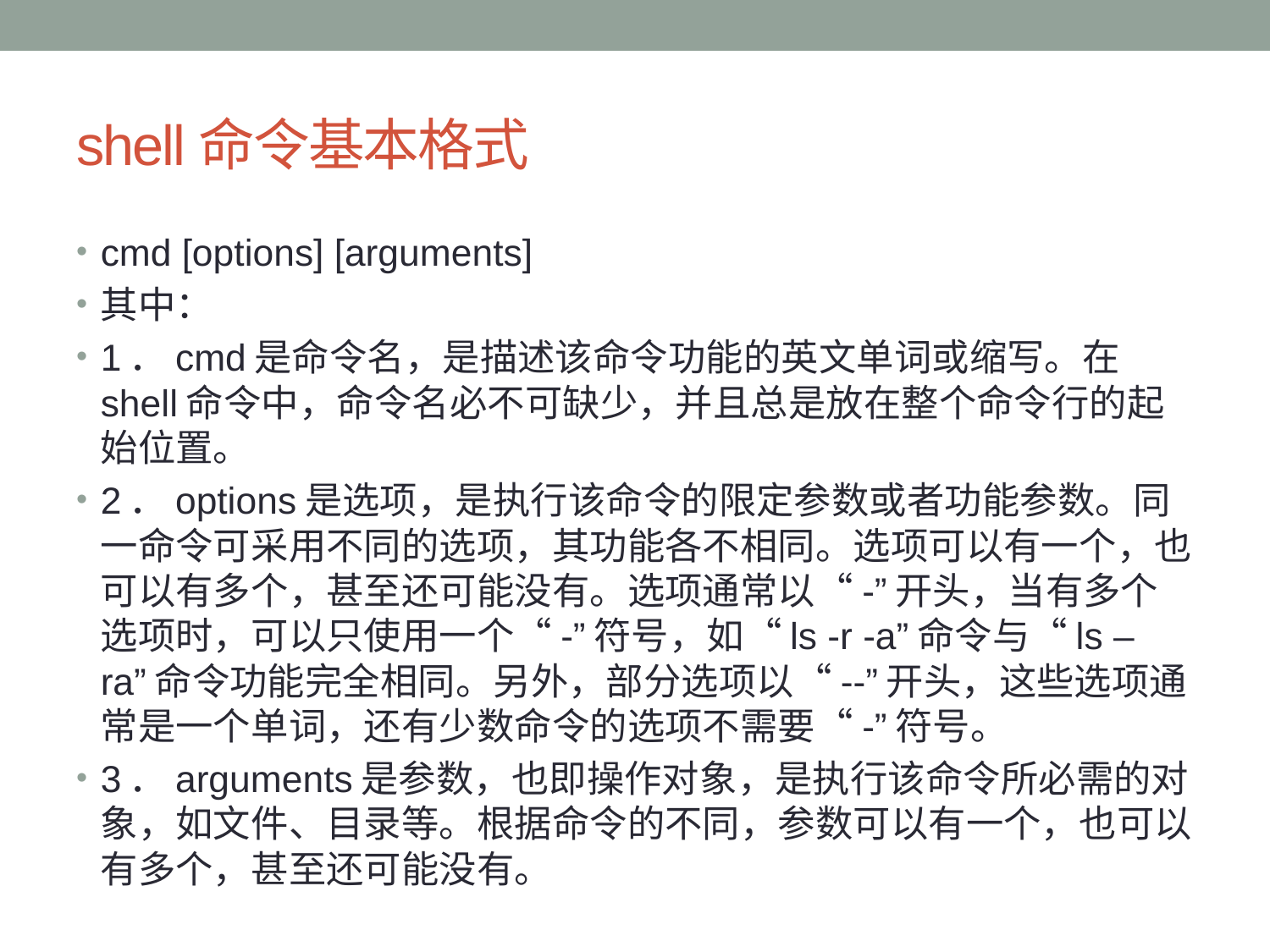

# shell命令基本格式
cmd [options] [arguments]
其中：
1．cmd是命令名，是描述该命令功能的英文单词或缩写。在shell命令中，命令名必不可缺少，并且总是放在整个命令行的起始位置。
2．options是选项，是执行该命令的限定参数或者功能参数。同一命令可采用不同的选项，其功能各不相同。选项可以有一个，也可以有多个，甚至还可能没有。选项通常以“-”开头，当有多个选项时，可以只使用一个“-”符号，如“ls -r -a”命令与“ls –ra”命令功能完全相同。另外，部分选项以“--”开头，这些选项通常是一个单词，还有少数命令的选项不需要“-”符号。
3．arguments是参数，也即操作对象，是执行该命令所必需的对象，如文件、目录等。根据命令的不同，参数可以有一个，也可以有多个，甚至还可能没有。